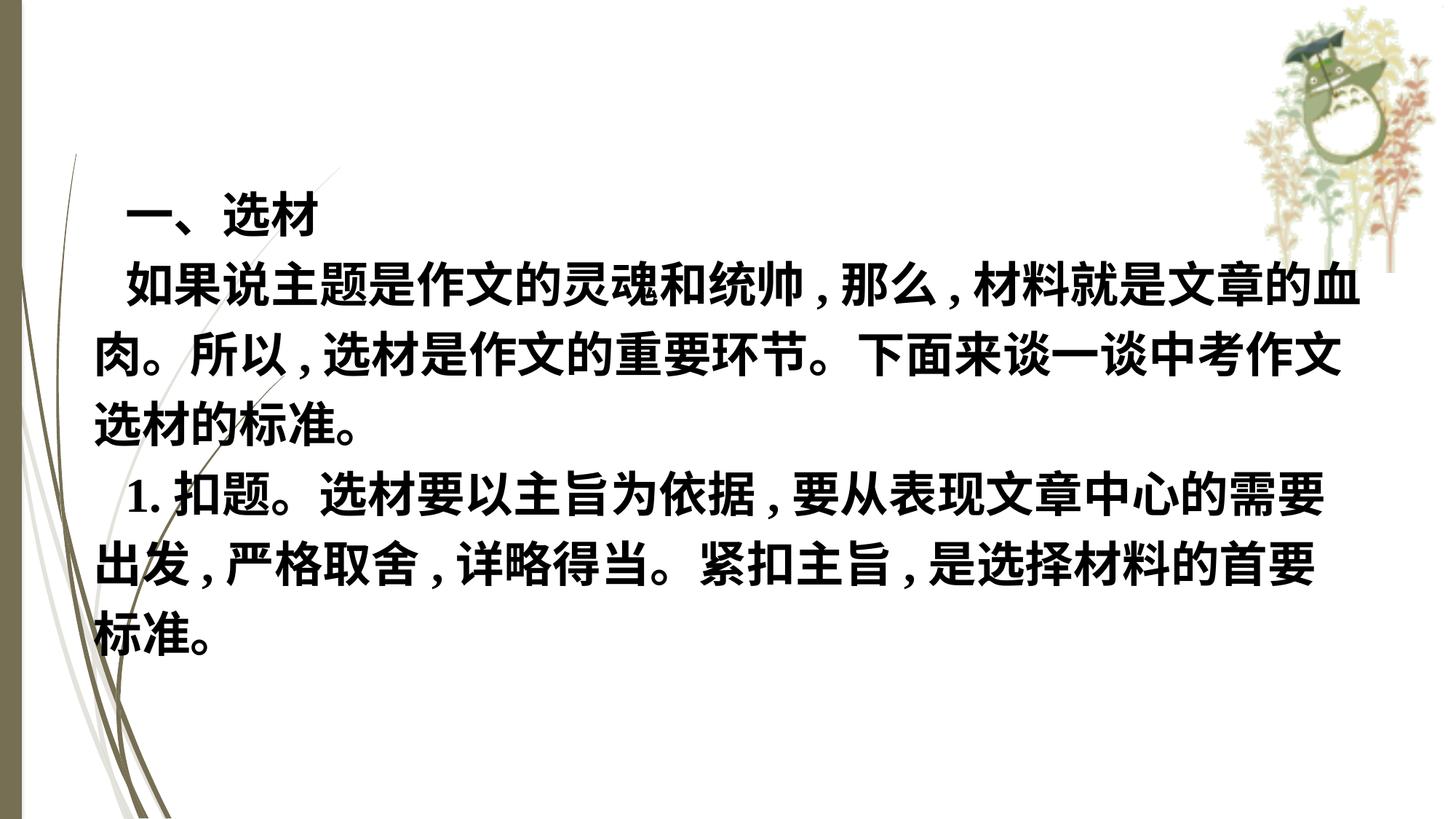

一、选材
如果说主题是作文的灵魂和统帅,那么,材料就是文章的血肉。所以,选材是作文的重要环节。下面来谈一谈中考作文选材的标准。
1.扣题。选材要以主旨为依据,要从表现文章中心的需要出发,严格取舍,详略得当。紧扣主旨,是选择材料的首要标准。